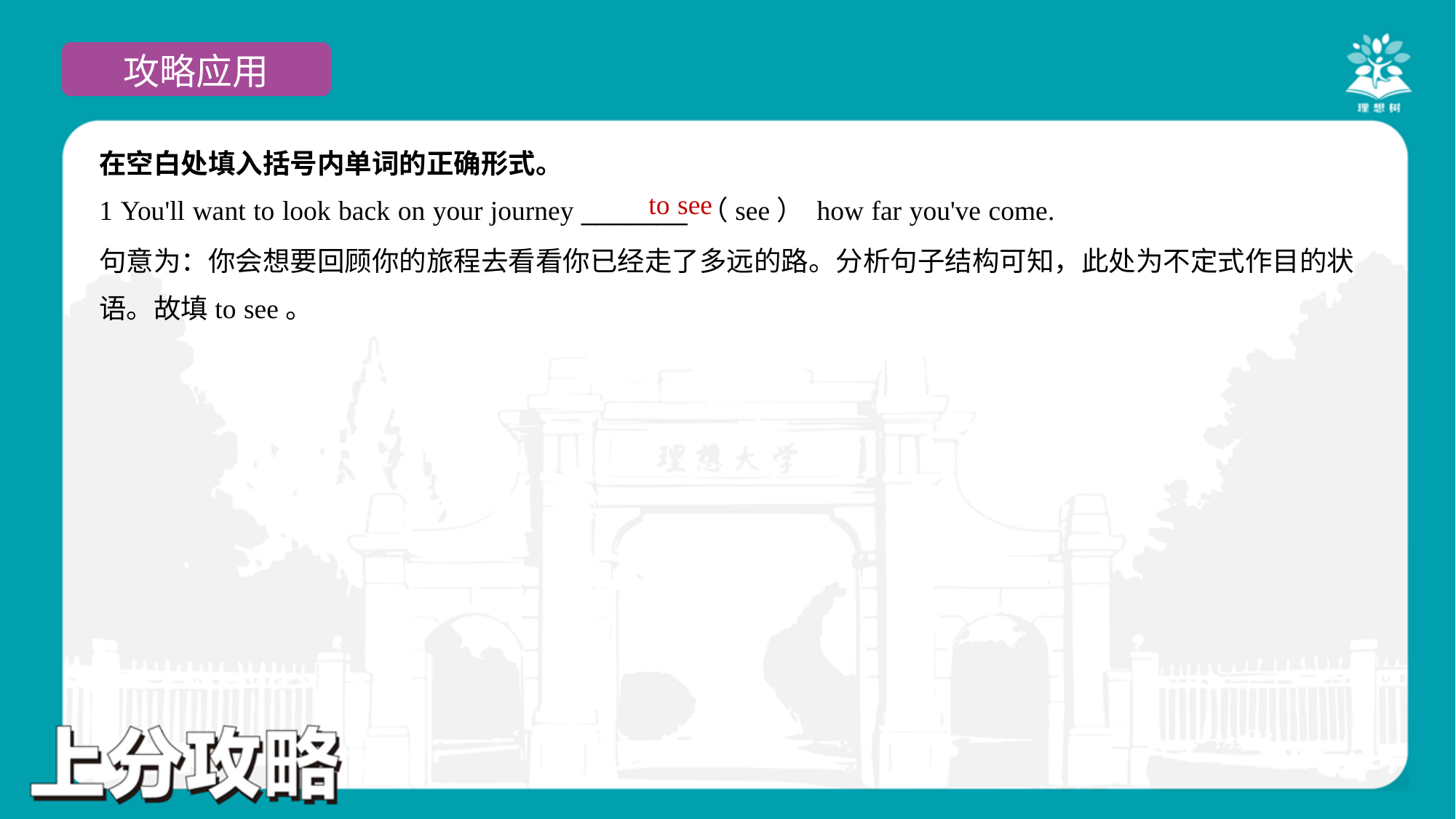

在空白处填入括号内单词的正确形式。
1 You'll want to look back on your journey _______ （see） how far you've come.
to see
句意为：你会想要回顾你的旅程去看看你已经走了多远的路。分析句子结构可知，此处为不定式作目的状
语。故填to see。